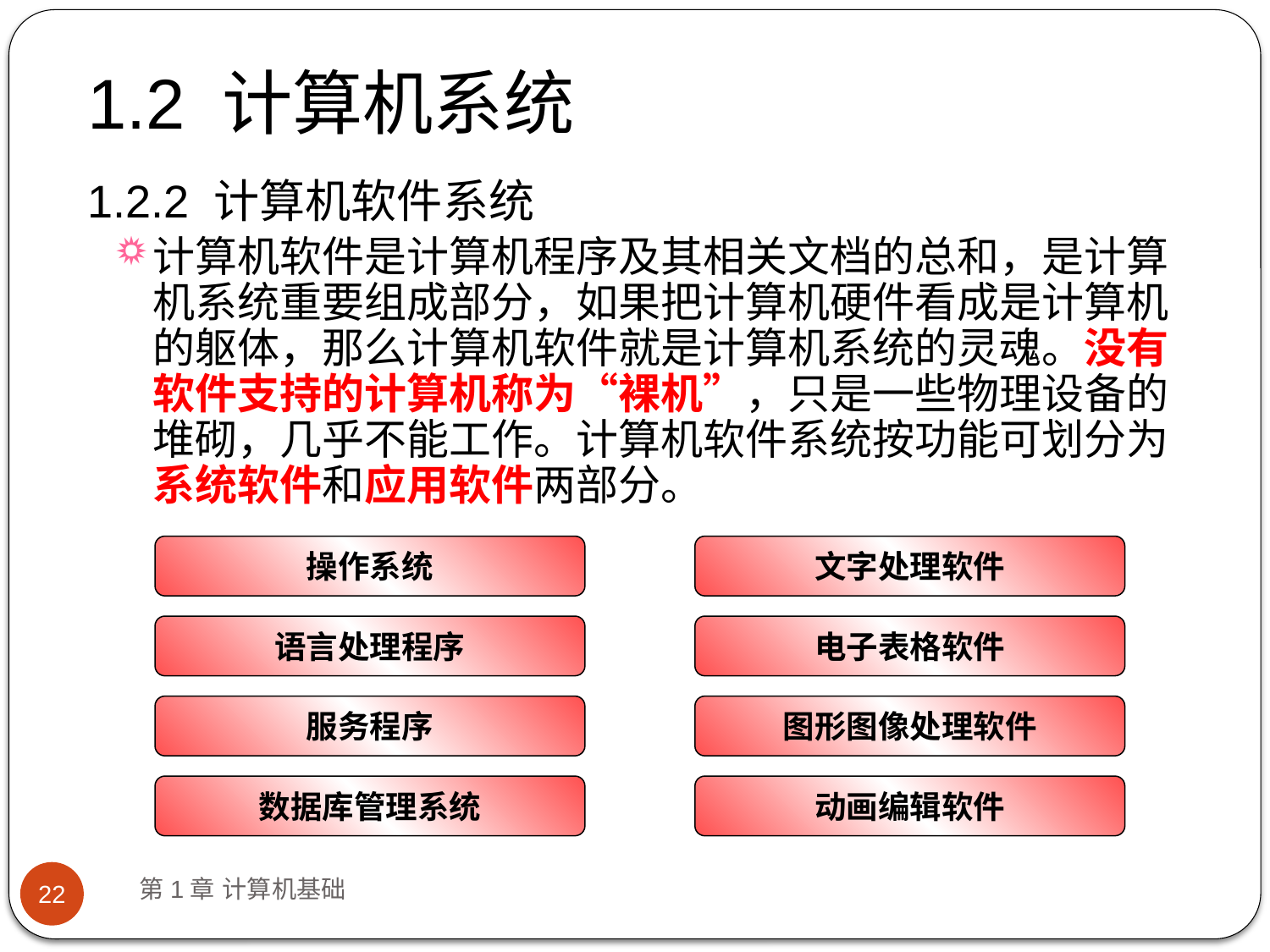

# 1.2 计算机系统
1.2.2 计算机软件系统
计算机软件是计算机程序及其相关文档的总和，是计算机系统重要组成部分，如果把计算机硬件看成是计算机的躯体，那么计算机软件就是计算机系统的灵魂。没有软件支持的计算机称为“裸机”，只是一些物理设备的堆砌，几乎不能工作。计算机软件系统按功能可划分为系统软件和应用软件两部分。

操作系统
文字处理软件
语言处理程序
电子表格软件
服务程序
图形图像处理软件
数据库管理系统
动画编辑软件
第1章 计算机基础
22